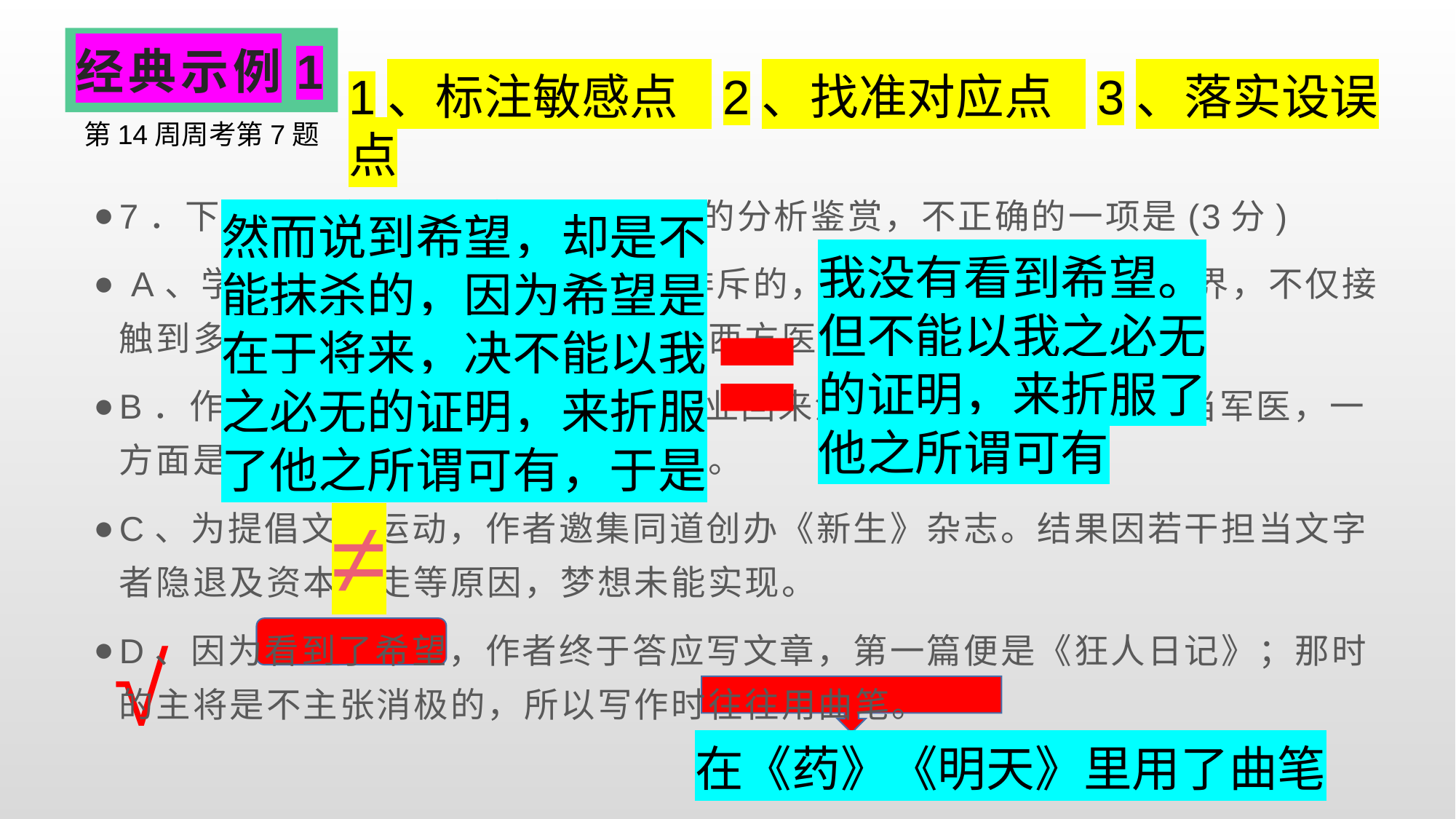

# 经典示例1
1、标注敏感点   2、找准对应点   3、落实设误点
第14周周考第7题
7．下列对本文相关内容和艺术特色的分析鉴赏，不正确的一项是(3分)
 A、学洋务本是受当时社会奚落且排斥的，作者却在这里打开了眼界，不仅接触到多个学科，还了解到日本维新与西方医学的关系。
B．作者选择学医，一方面是预备卒业回来治病救人，战争时候去当军医，一方面是为了促进国人对于维新的信仰。
C、为提倡文艺运动，作者邀集同道创办《新生》杂志。结果因若干担当文字者隐退及资本逃走等原因，梦想未能实现。
D、因为看到了希望，作者终于答应写文章，第一篇便是《狂人日记》；那时的主将是不主张消极的，所以写作时往往用曲笔。
然而说到希望，却是不能抹杀的，因为希望是在于将来，决不能以我之必无的证明，来折服了他之所谓可有，于是
我没有看到希望。但不能以我之必无的证明，来折服了他之所谓可有
〓
≠

√

在《药》《明天》里用了曲笔